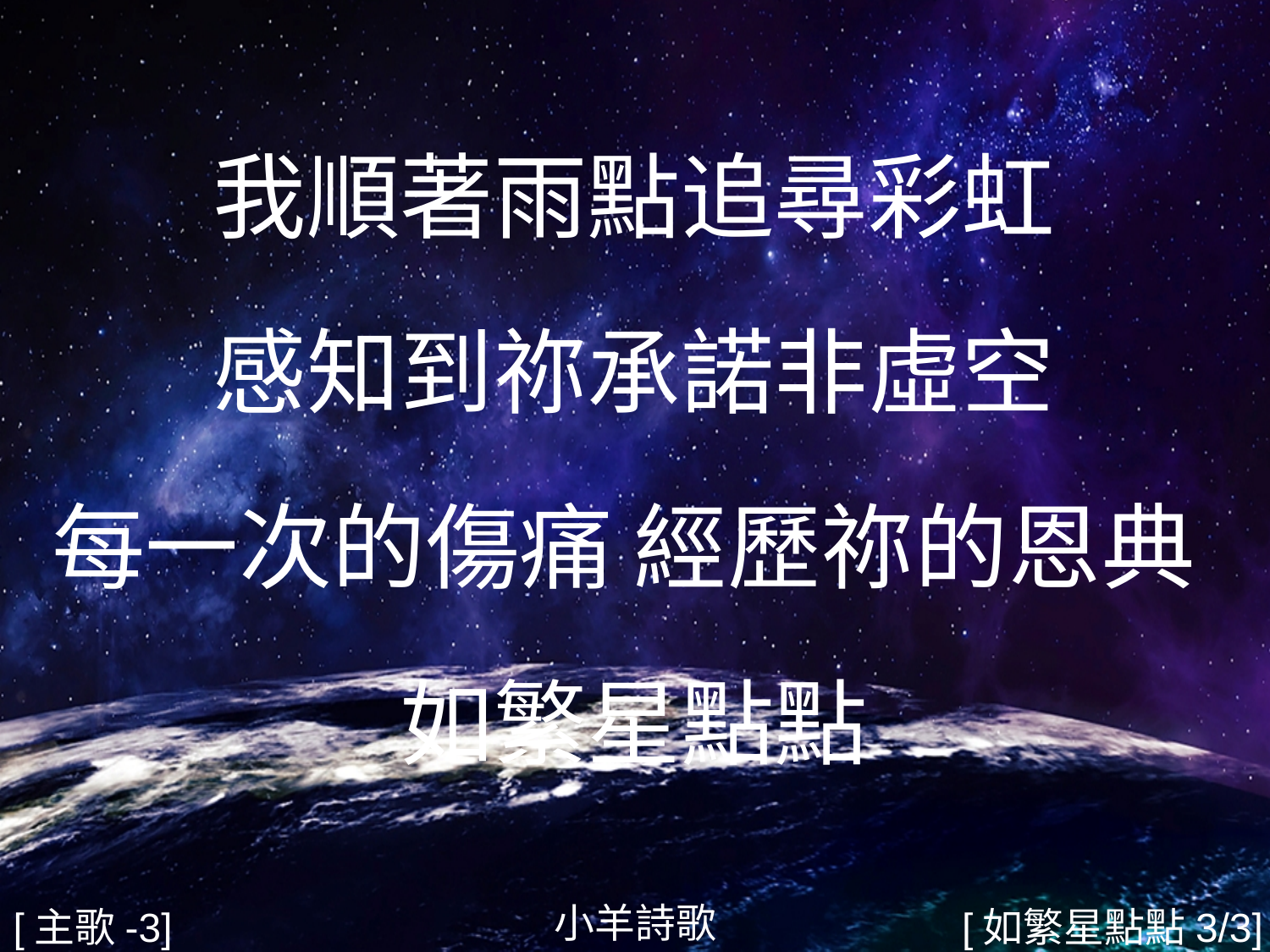

我順著雨點追尋彩虹

感知到祢承諾非虛空

每一次的傷痛 經歷祢的恩典

如繁星點點
#

小羊詩歌
[主歌-3]
[如繁星點點3/3]